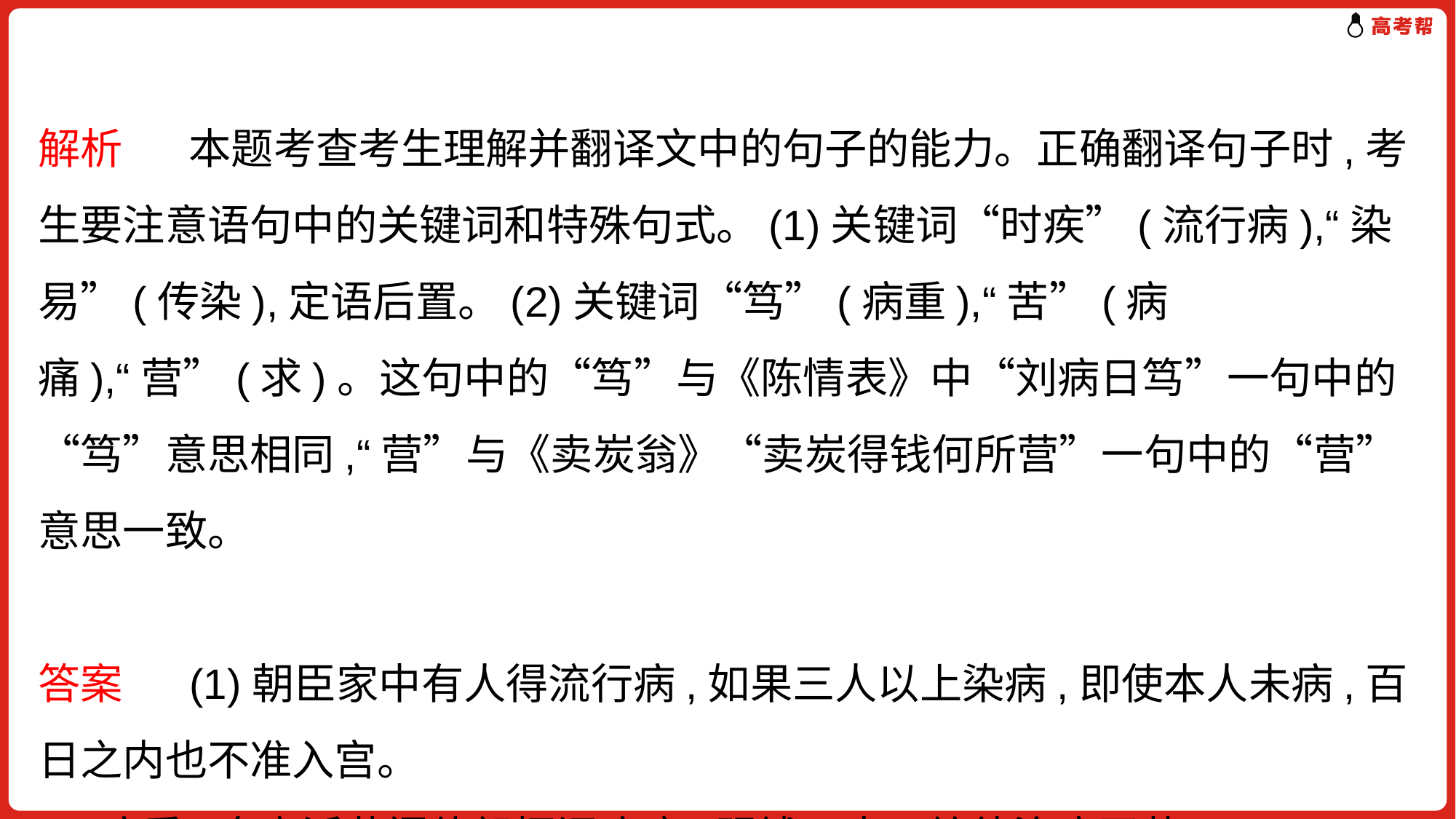

解析       本题考查考生理解并翻译文中的句子的能力。正确翻译句子时,考生要注意语句中的关键词和特殊句式。(1)关键词“时疾”(流行病),“染易”(传染),定语后置。(2)关键词“笃”(病重),“苦”(病痛),“营”(求)。这句中的“笃”与《陈情表》中“刘病日笃”一句中的“笃”意思相同,“营”与《卖炭翁》“卖炭得钱何所营”一句中的“营”意思一致。

答案      (1)朝臣家中有人得流行病,如果三人以上染病,即使本人未病,百日之内也不准入宫。
(2)病重,皇帝派黄门侍郎探问病痛,赐钱三十万给他治病买药。